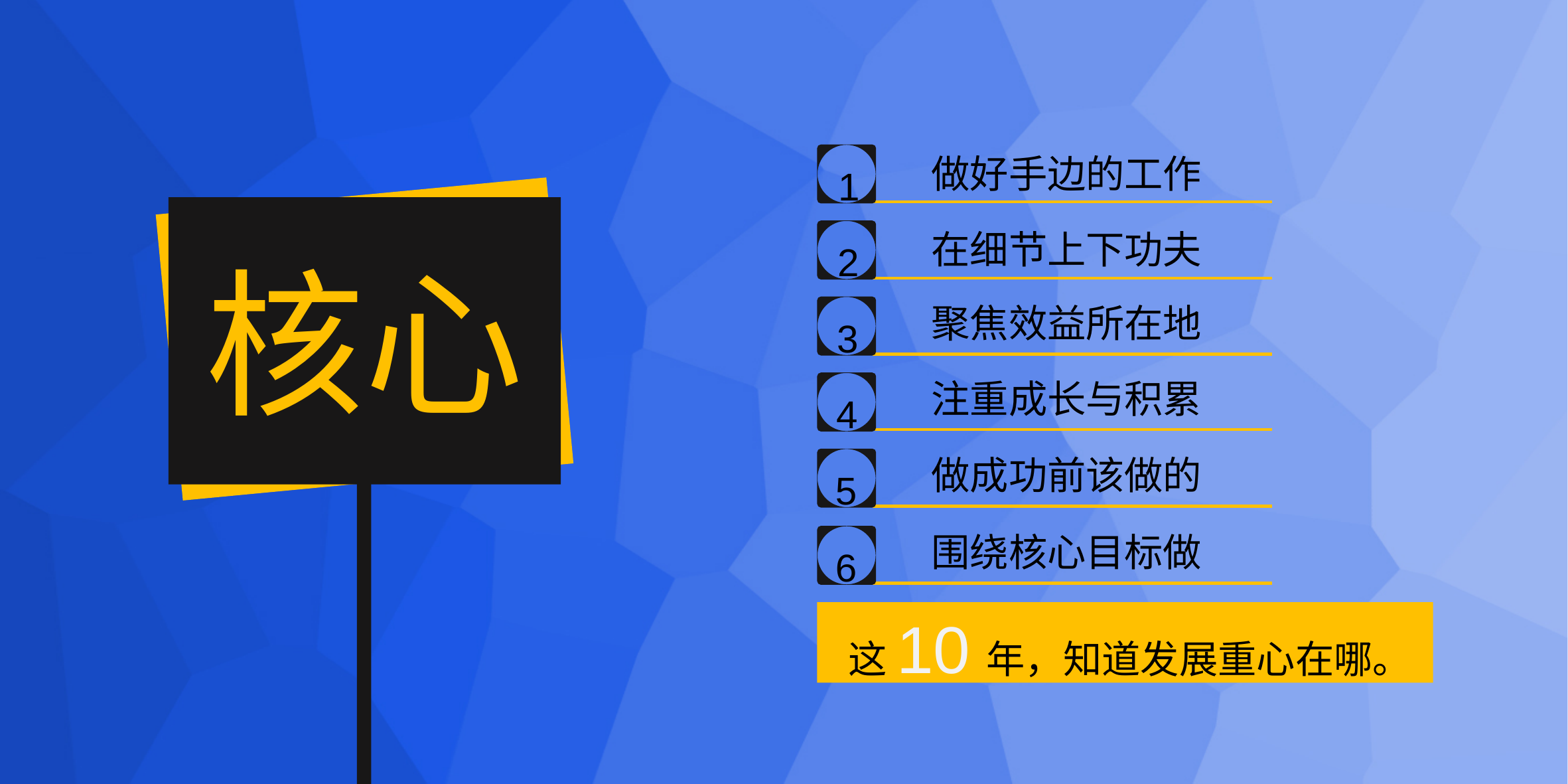

1

做好手边的工作
2
在细节上下功夫

核心
3
聚焦效益所在地

4
注重成长与积累

5
做成功前该做的

6
围绕核心目标做

这10年，知道发展重心在哪。